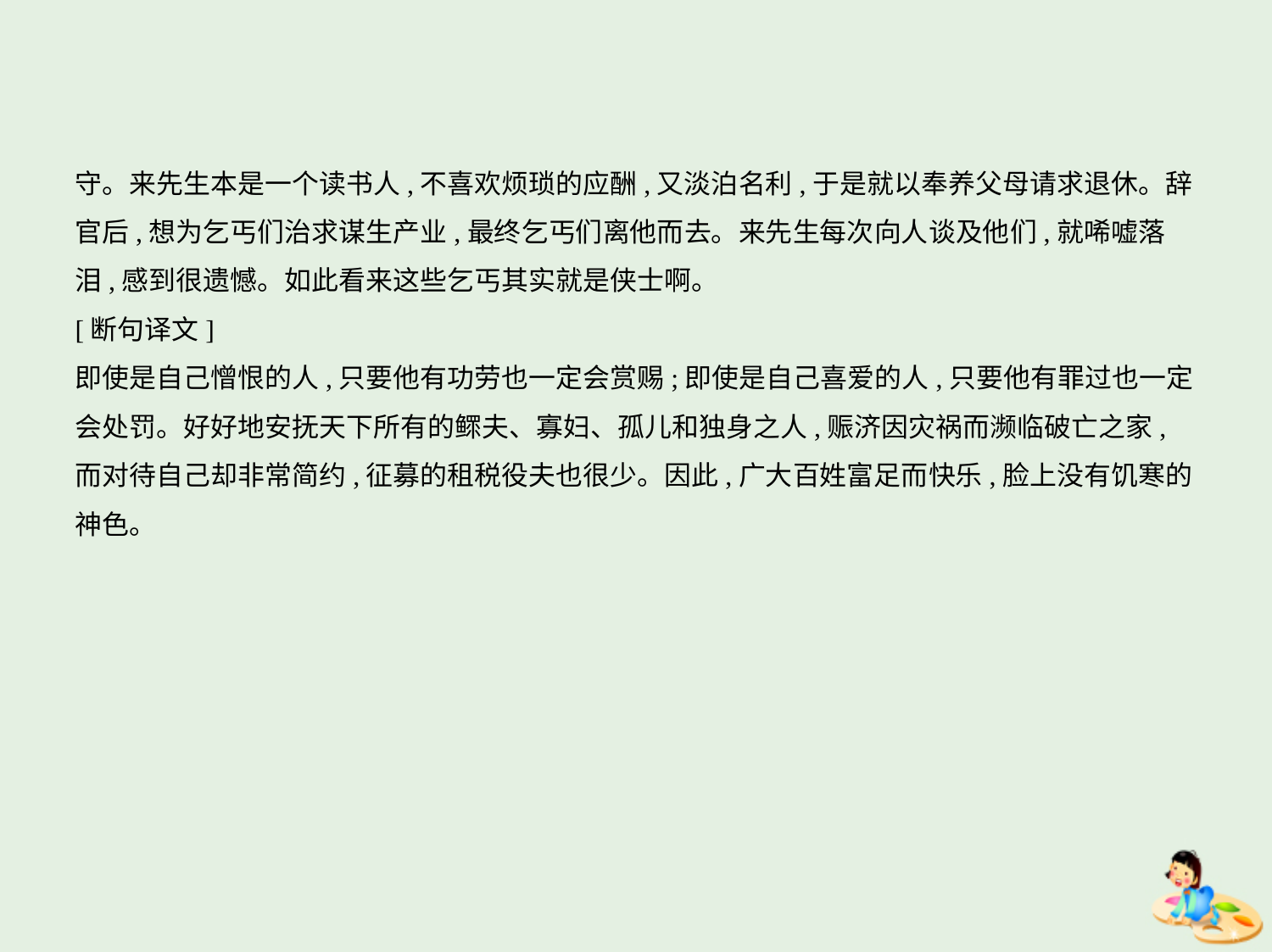

守。来先生本是一个读书人,不喜欢烦琐的应酬,又淡泊名利,于是就以奉养父母请求退休。辞
官后,想为乞丐们治求谋生产业,最终乞丐们离他而去。来先生每次向人谈及他们,就唏嘘落
泪,感到很遗憾。如此看来这些乞丐其实就是侠士啊。
[断句译文]
即使是自己憎恨的人,只要他有功劳也一定会赏赐;即使是自己喜爱的人,只要他有罪过也一定
会处罚。好好地安抚天下所有的鳏夫、寡妇、孤儿和独身之人,赈济因灾祸而濒临破亡之家,
而对待自己却非常简约,征募的租税役夫也很少。因此,广大百姓富足而快乐,脸上没有饥寒的
神色。